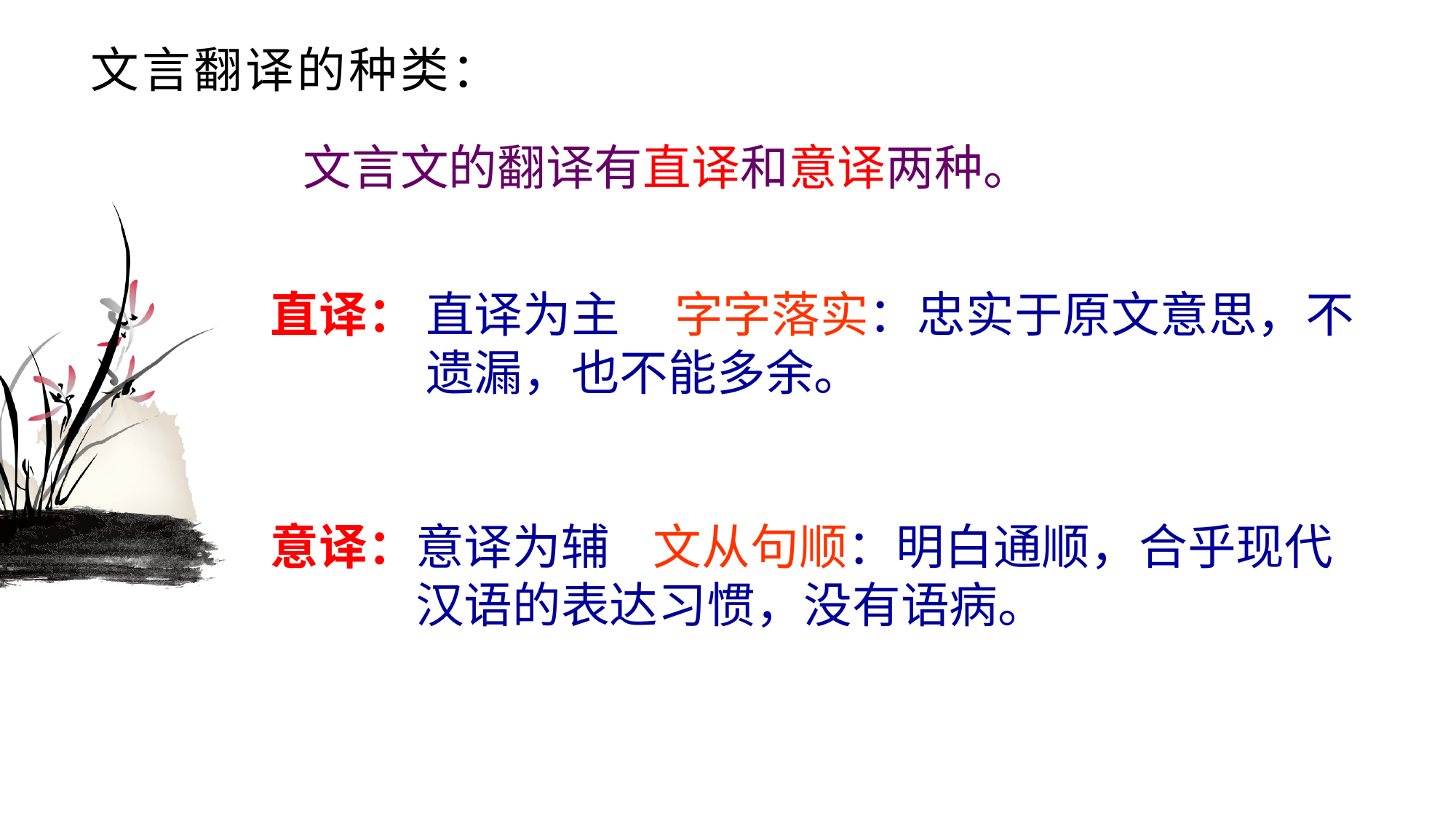

# 文言翻译的种类：
       文言文的翻译有直译和意译两种。
直译：
直译为主     字字落实：忠实于原文意思，不遗漏，也不能多余。
意译：
意译为辅    文从句顺：明白通顺，合乎现代汉语的表达习惯，没有语病。